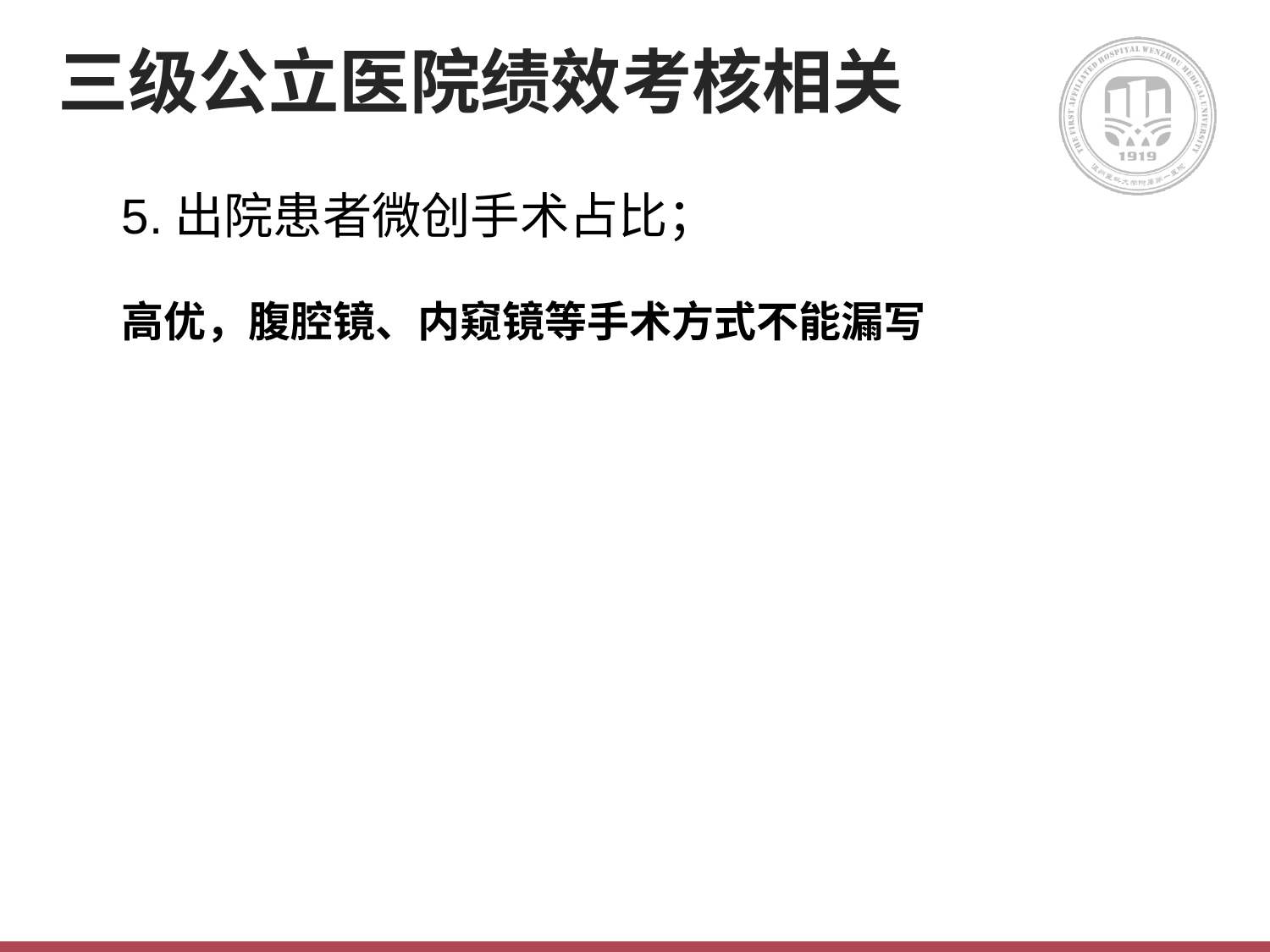

三级公立医院绩效考核相关
5.出院患者微创手术占比；

高优，腹腔镜、内窥镜等手术方式不能漏写